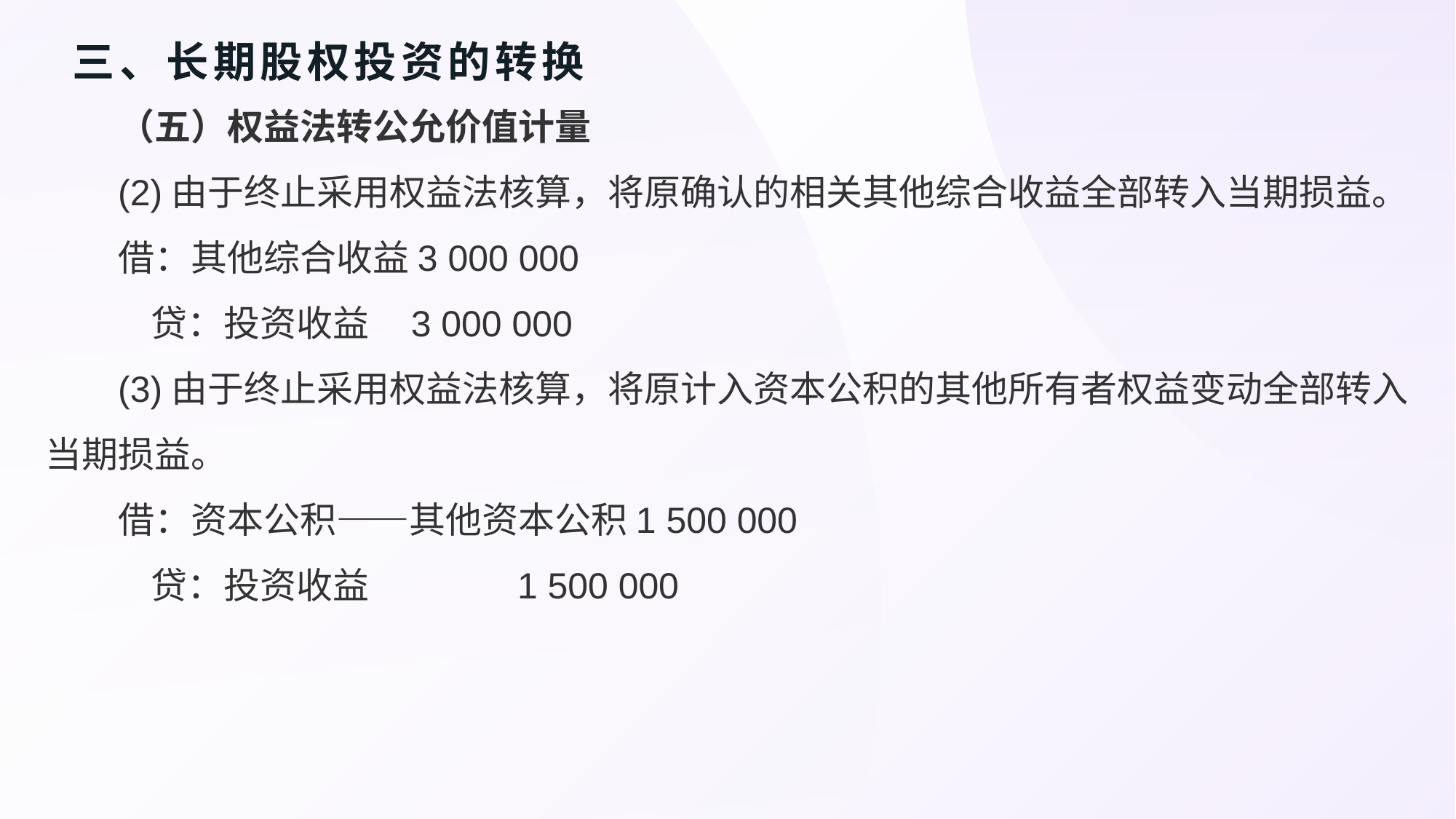

# 三、长期股权投资的转换
（五）权益法转公允价值计量
(2)由于终止采用权益法核算，将原确认的相关其他综合收益全部转入当期损益。
借：其他综合收益3 000 000
   贷：投资收益    3 000 000
(3)由于终止采用权益法核算，将原计入资本公积的其他所有者权益变动全部转入当期损益。
借：资本公积——其他资本公积1 500 000
   贷：投资收益                 1 500 000